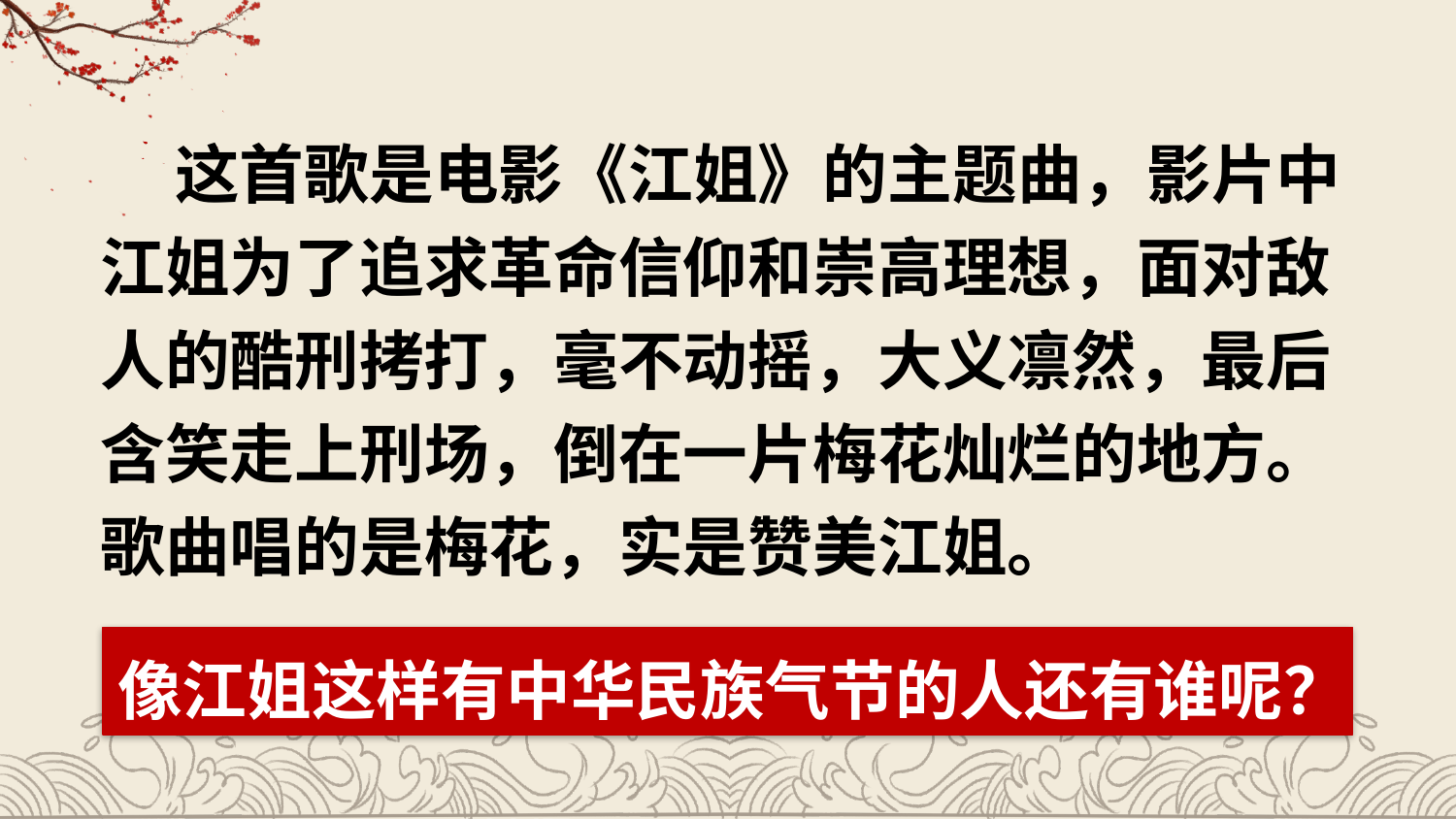

这首歌是电影《江姐》的主题曲，影片中江姐为了追求革命信仰和崇高理想，面对敌人的酷刑拷打，毫不动摇，大义凛然，最后含笑走上刑场，倒在一片梅花灿烂的地方。歌曲唱的是梅花，实是赞美江姐。
像江姐这样有中华民族气节的人还有谁呢？